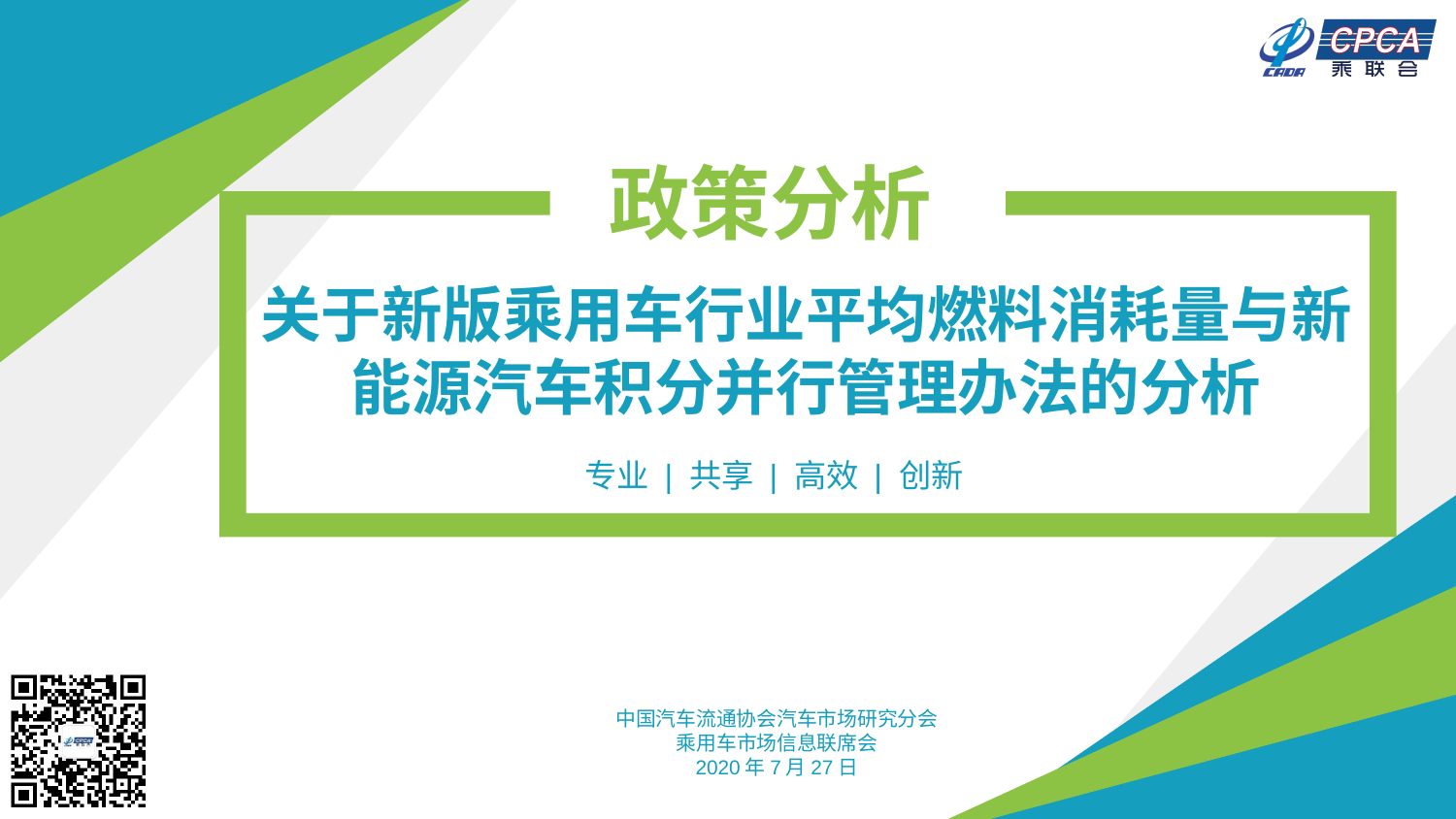

关于新版乘用车行业平均燃料消耗量与新能源汽车积分并行管理办法的分析
中国汽车流通协会汽车市场研究分会
乘用车市场信息联席会
2020年7月27日